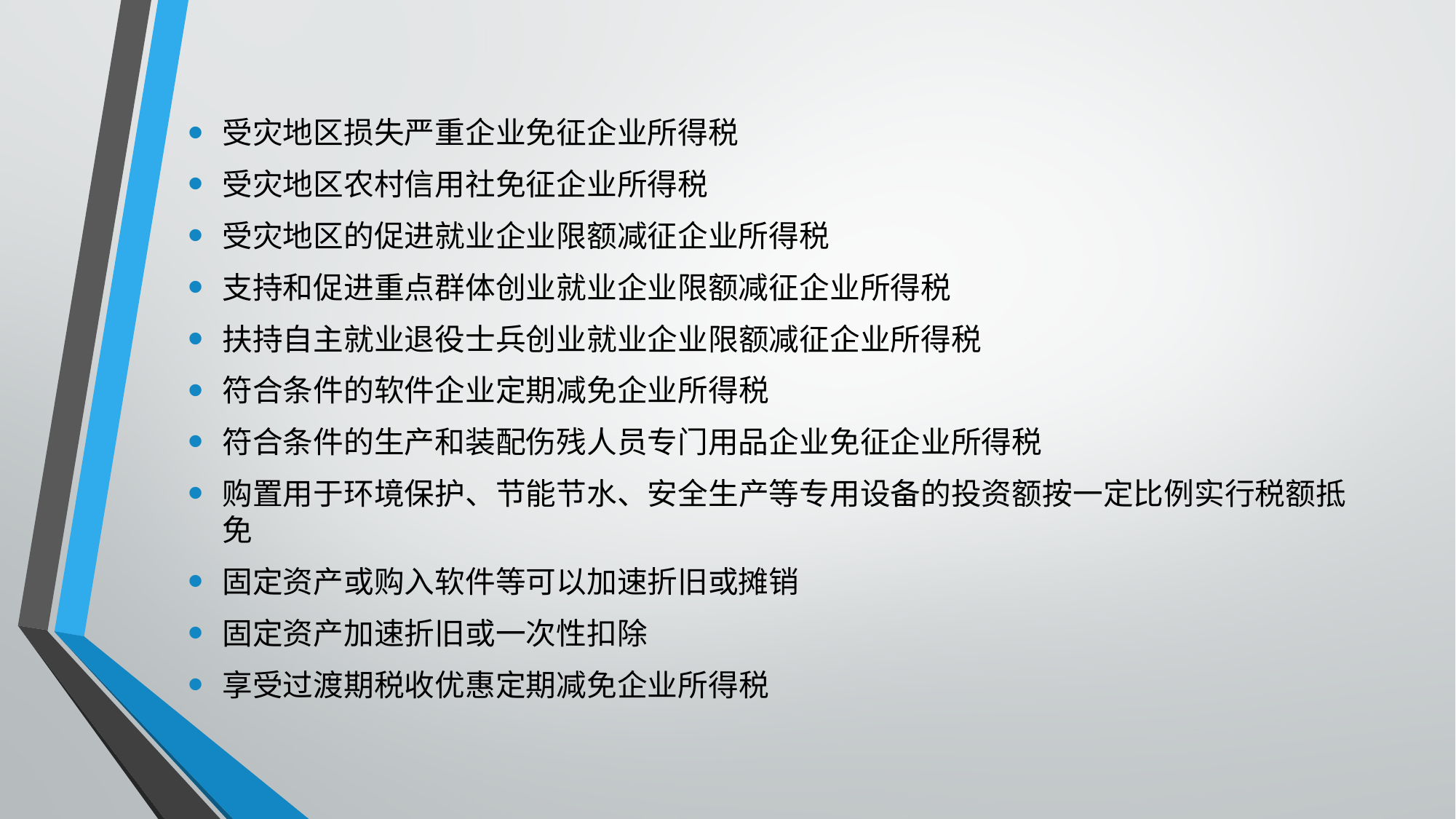

受灾地区损失严重企业免征企业所得税
受灾地区农村信用社免征企业所得税
受灾地区的促进就业企业限额减征企业所得税
支持和促进重点群体创业就业企业限额减征企业所得税
扶持自主就业退役士兵创业就业企业限额减征企业所得税
符合条件的软件企业定期减免企业所得税
符合条件的生产和装配伤残人员专门用品企业免征企业所得税
购置用于环境保护、节能节水、安全生产等专用设备的投资额按一定比例实行税额抵免
固定资产或购入软件等可以加速折旧或摊销
固定资产加速折旧或一次性扣除
享受过渡期税收优惠定期减免企业所得税